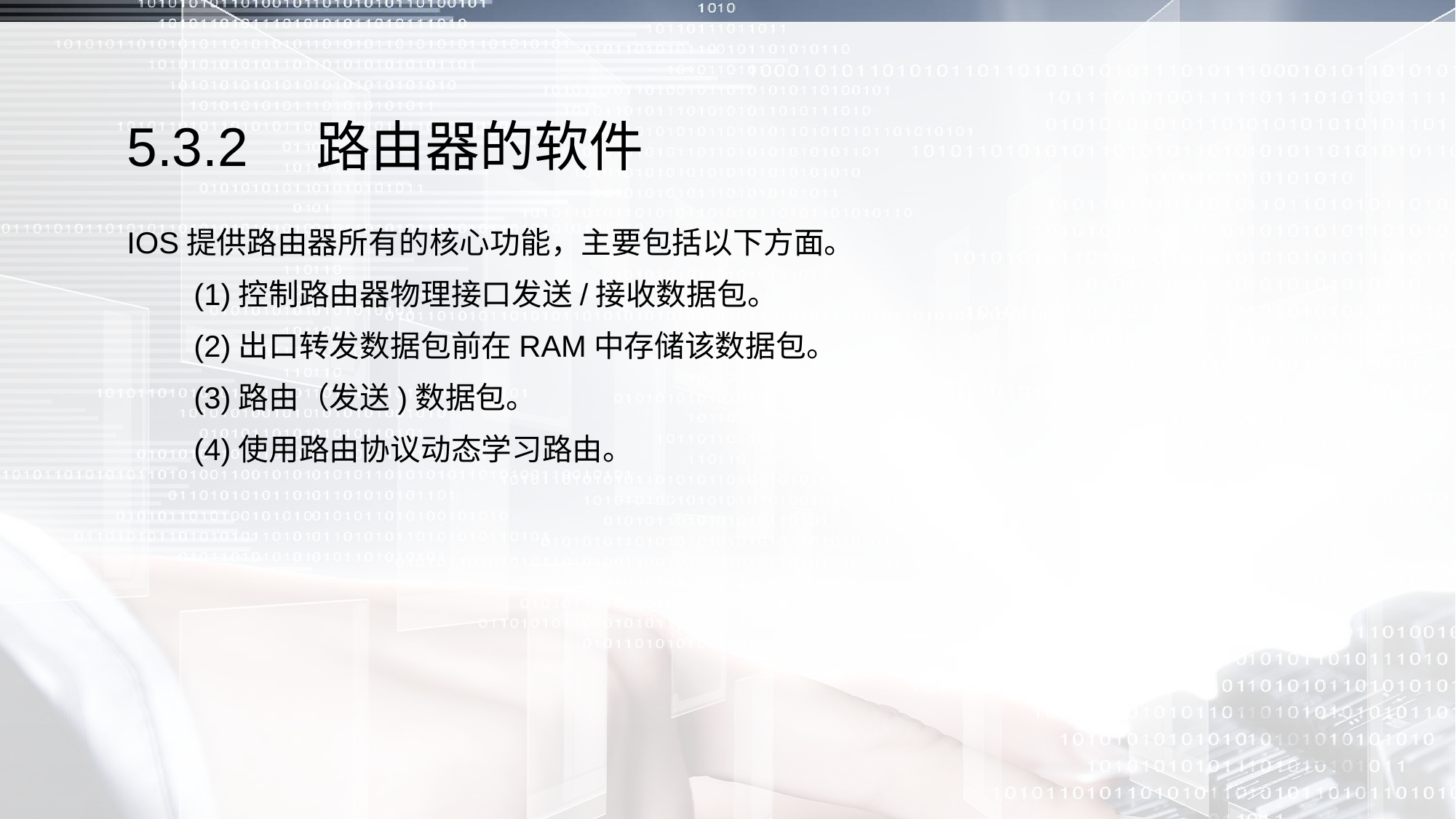

# 5.3.2　路由器的软件
IOS提供路由器所有的核心功能，主要包括以下方面。
        (1)控制路由器物理接口发送/接收数据包。
        (2)出口转发数据包前在RAM中存储该数据包。
        (3)路由（发送)数据包。
        (4)使用路由协议动态学习路由。